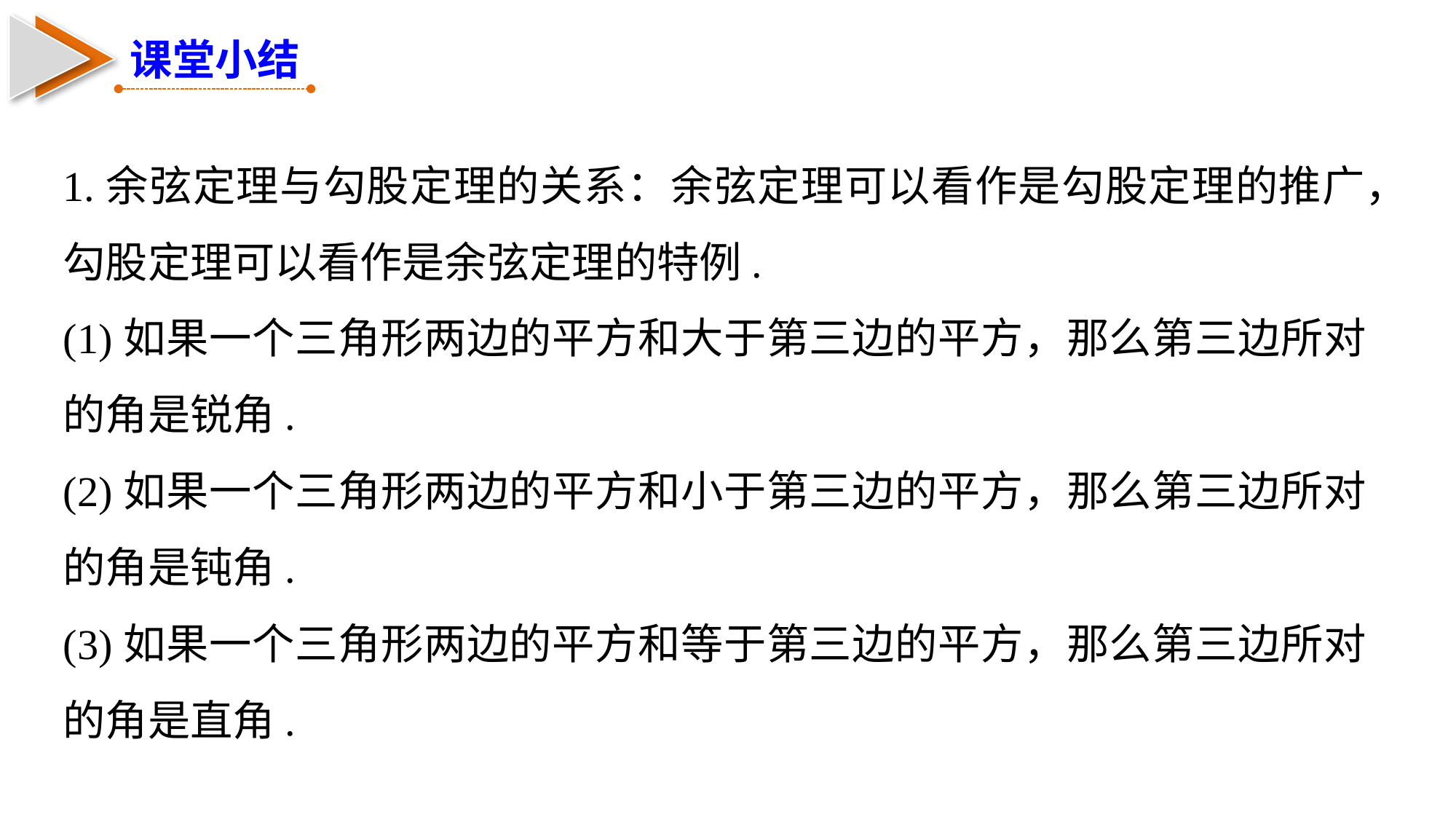

课堂小结
1.余弦定理与勾股定理的关系：余弦定理可以看作是勾股定理的推广，勾股定理可以看作是余弦定理的特例.
(1)如果一个三角形两边的平方和大于第三边的平方，那么第三边所对的角是锐角.
(2)如果一个三角形两边的平方和小于第三边的平方，那么第三边所对的角是钝角.
(3)如果一个三角形两边的平方和等于第三边的平方，那么第三边所对的角是直角.